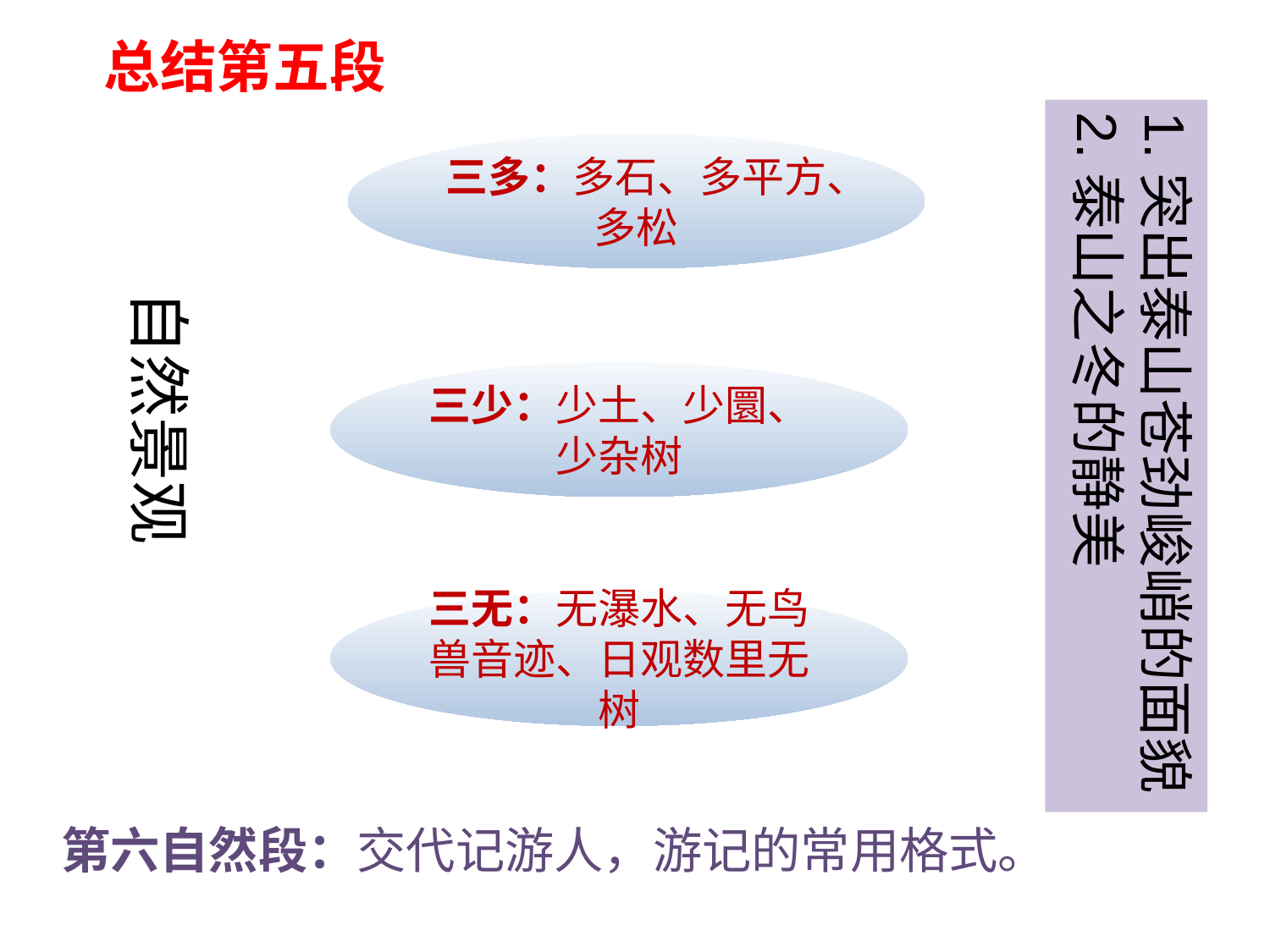

总结第五段
1.突出泰山苍劲峻峭的面貌
2.泰山之冬的静美
三多：多石、多平方、多松
自然景观
三少：少土、少圜、少杂树
三无：无瀑水、无鸟兽音迹、日观数里无树
第六自然段：交代记游人，游记的常用格式。